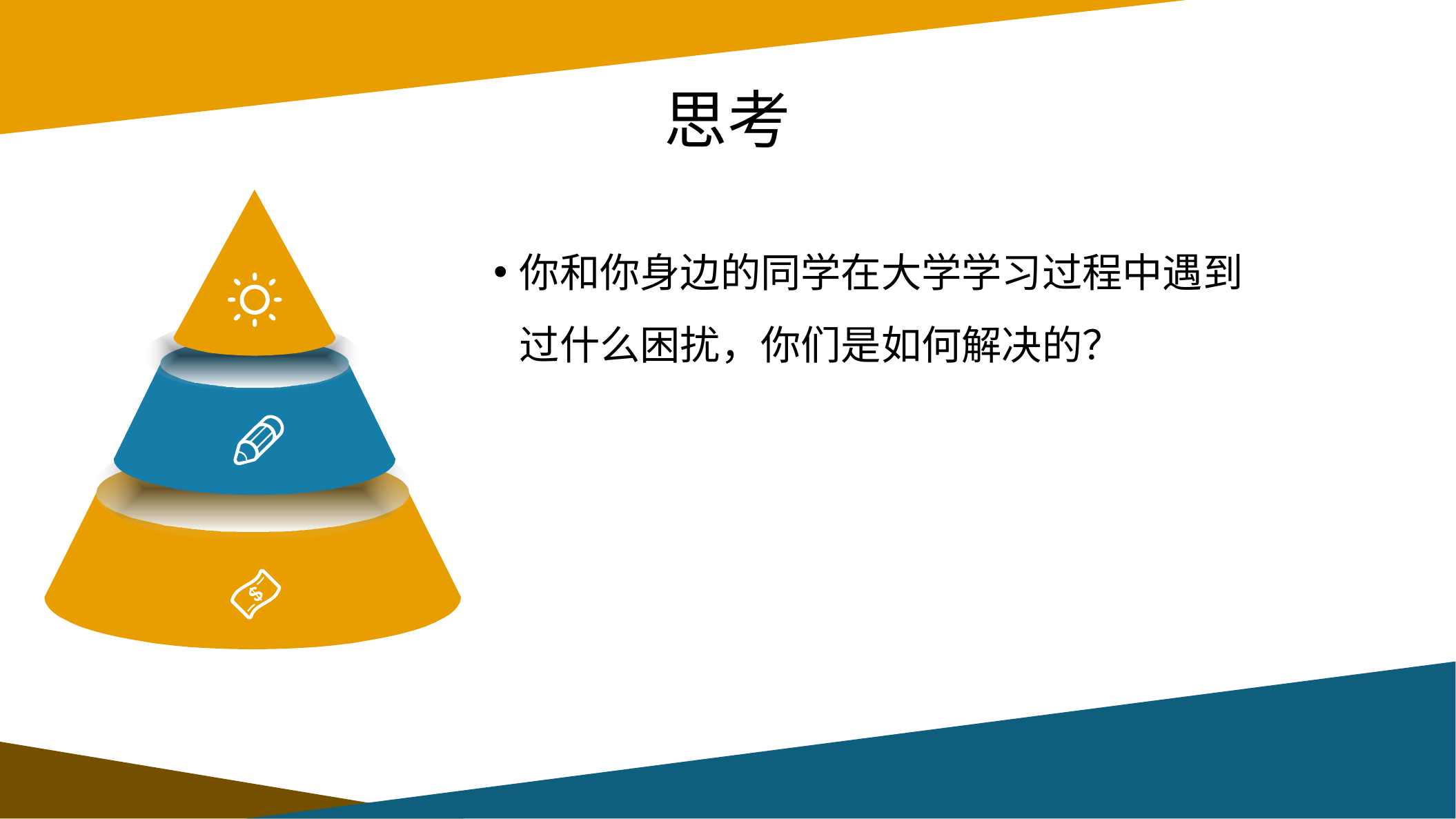

# 思考

你和你身边的同学在大学学习过程中遇到过什么困扰，你们是如何解决的？